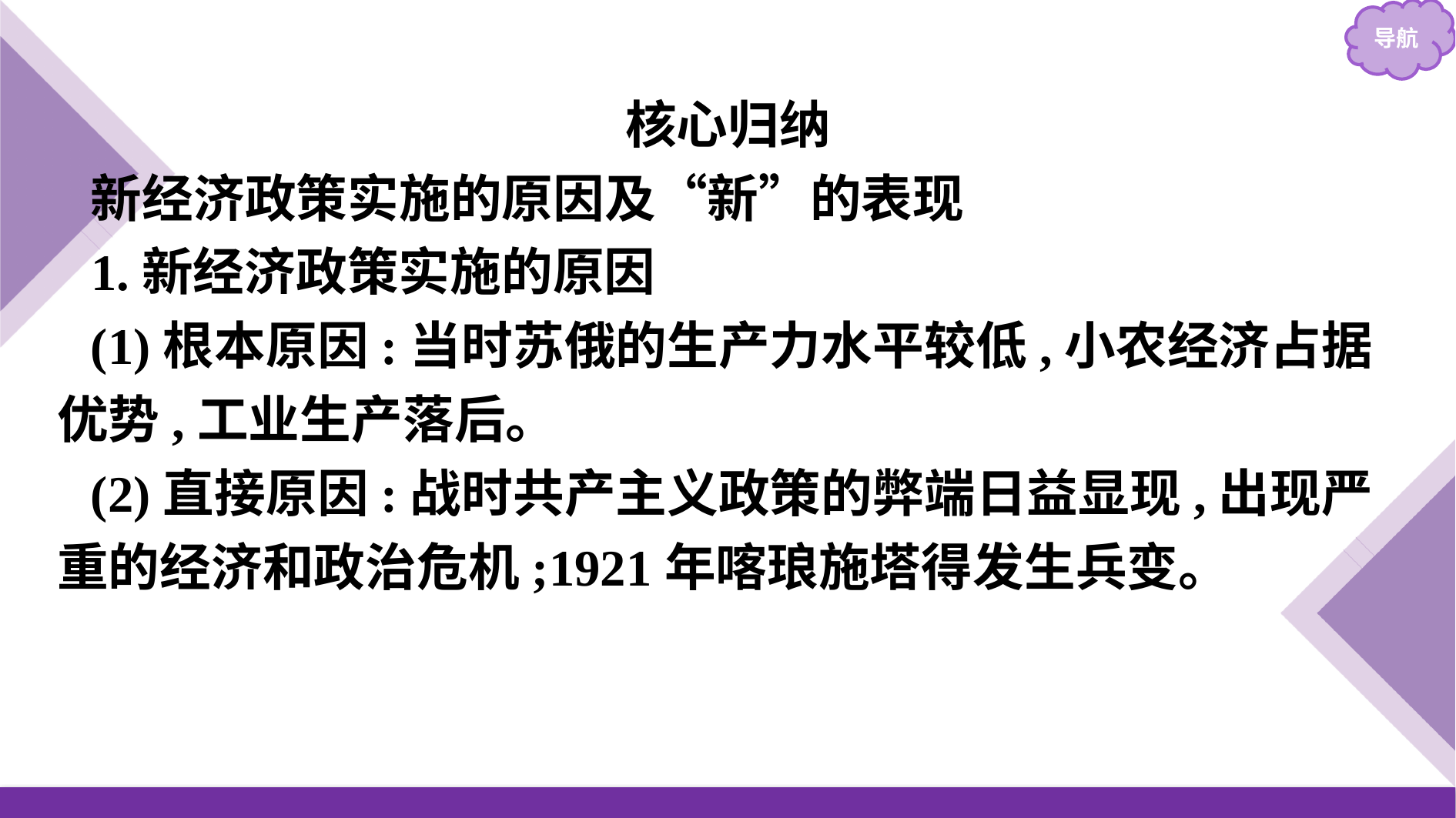

核心归纳
新经济政策实施的原因及“新”的表现
1.新经济政策实施的原因
(1)根本原因:当时苏俄的生产力水平较低,小农经济占据优势,工业生产落后。
(2)直接原因:战时共产主义政策的弊端日益显现,出现严重的经济和政治危机;1921年喀琅施塔得发生兵变。